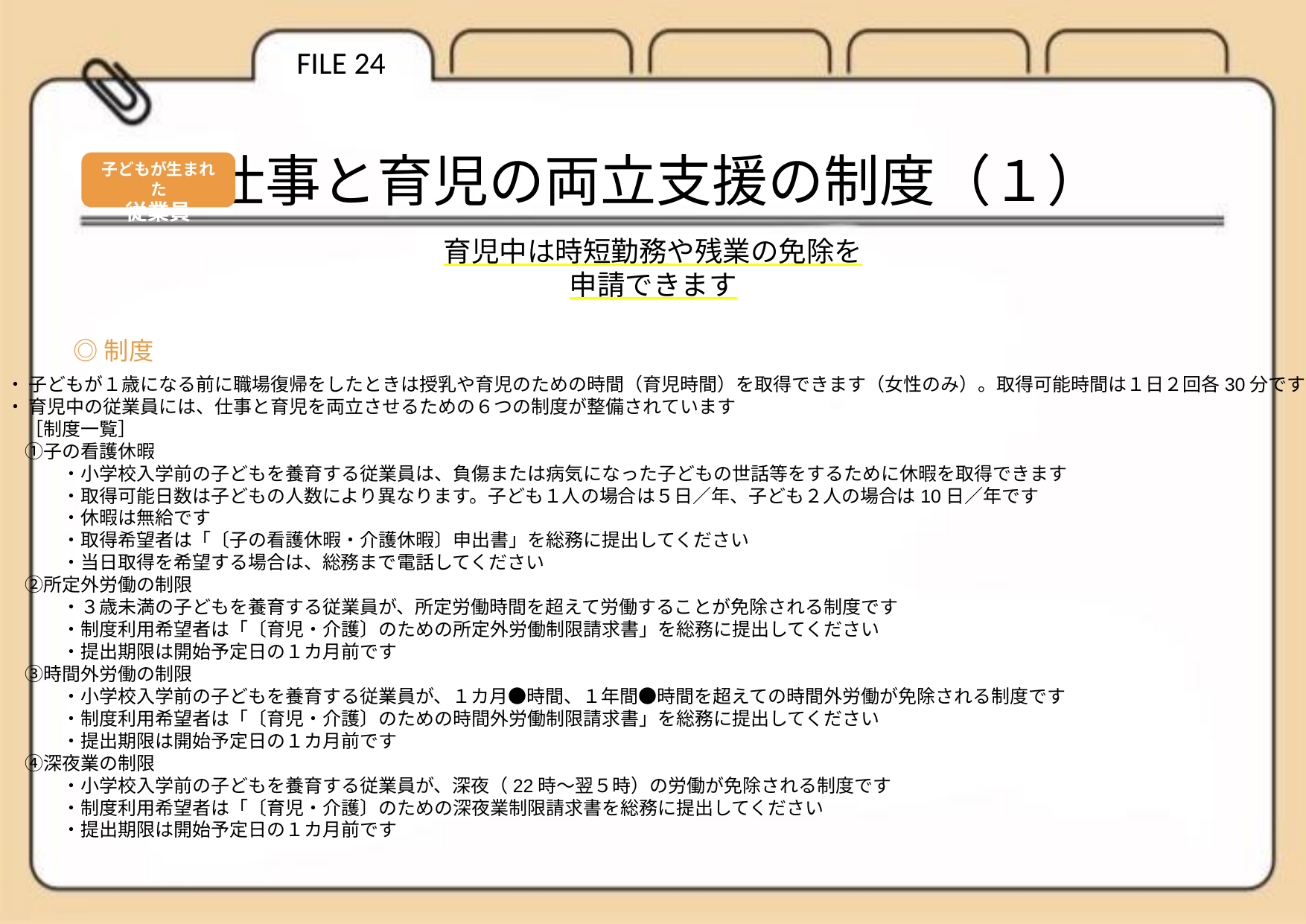

FILE 24
仕事と育児の両立支援の制度（１）

子どもが生まれた
従業員
育児中は時短勤務や残業の免除を
申請できます
◎制度
・ 子どもが１歳になる前に職場復帰をしたときは授乳や育児のための時間（育児時間）を取得できます（女性のみ）。取得可能時間は１日２回各30分です
・ 育児中の従業員には、仕事と育児を両立させるための６つの制度が整備されています
　［制度一覧］
　①子の看護休暇
　　　・小学校入学前の子どもを養育する従業員は、負傷または病気になった子どもの世話等をするために休暇を取得できます
　　　・取得可能日数は子どもの人数により異なります。子ども１人の場合は５日／年、子ども２人の場合は10日／年です
　　　・休暇は無給です
　　　・取得希望者は「〔子の看護休暇・介護休暇〕申出書」を総務に提出してください
　　　・当日取得を希望する場合は、総務まで電話してください
　②所定外労働の制限
　　　・３歳未満の子どもを養育する従業員が、所定労働時間を超えて労働することが免除される制度です
　　　・制度利用希望者は「〔育児・介護〕のための所定外労働制限請求書」を総務に提出してください
　　　・提出期限は開始予定日の１カ月前です
　③時間外労働の制限
　　　・小学校入学前の子どもを養育する従業員が、１カ月●時間、１年間●時間を超えての時間外労働が免除される制度です
　　　・制度利用希望者は「〔育児・介護〕のための時間外労働制限請求書」を総務に提出してください
　　　・提出期限は開始予定日の１カ月前です
　④深夜業の制限
　　　・小学校入学前の子どもを養育する従業員が、深夜（22時～翌５時）の労働が免除される制度です
　　　・制度利用希望者は「〔育児・介護〕のための深夜業制限請求書を総務に提出してください
　　　・提出期限は開始予定日の１カ月前です